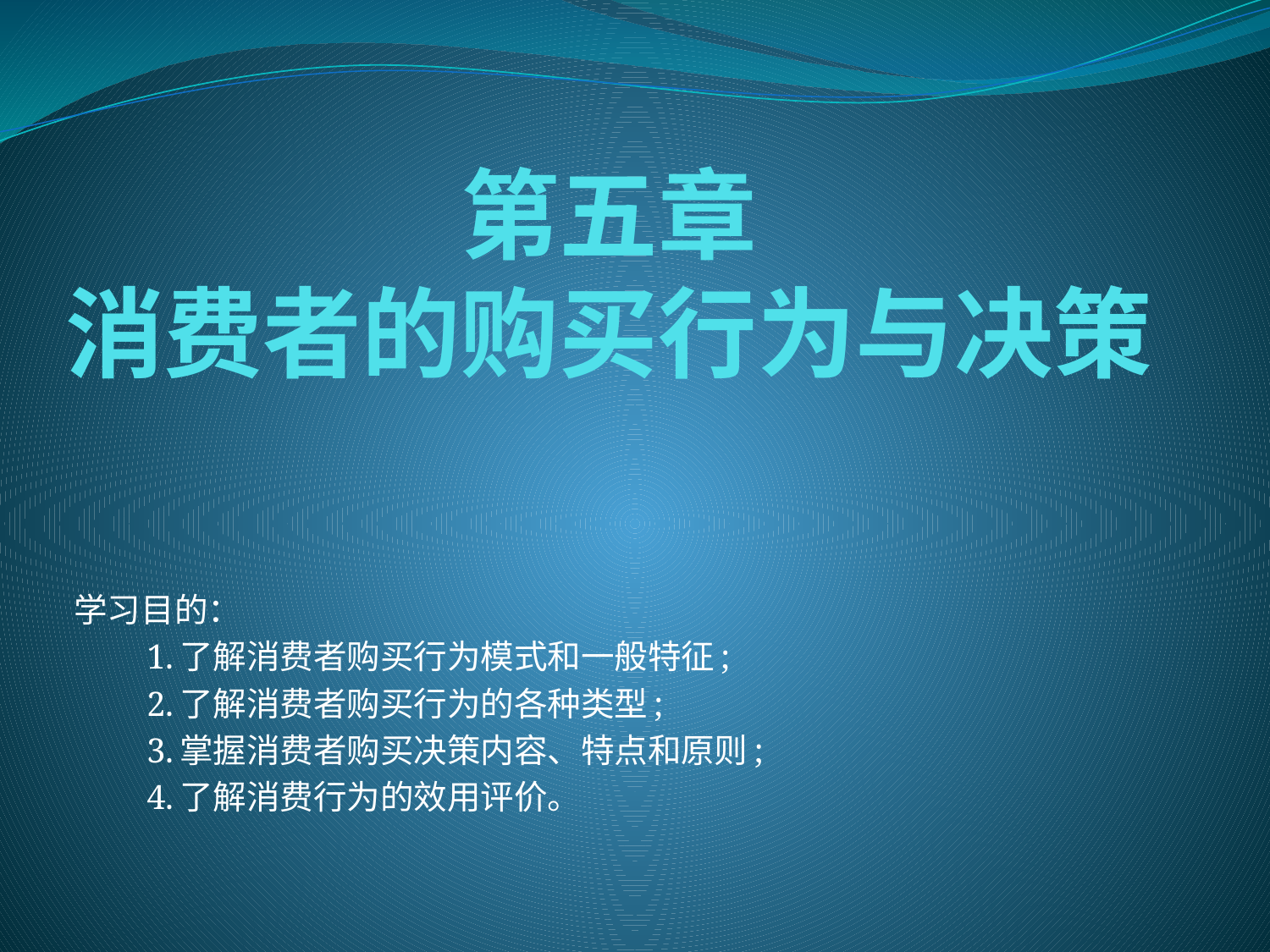

# 第五章 消费者的购买行为与决策
学习目的：
　　1.了解消费者购买行为模式和一般特征;
　　2.了解消费者购买行为的各种类型;
　　3.掌握消费者购买决策内容、特点和原则;
　　4.了解消费行为的效用评价。